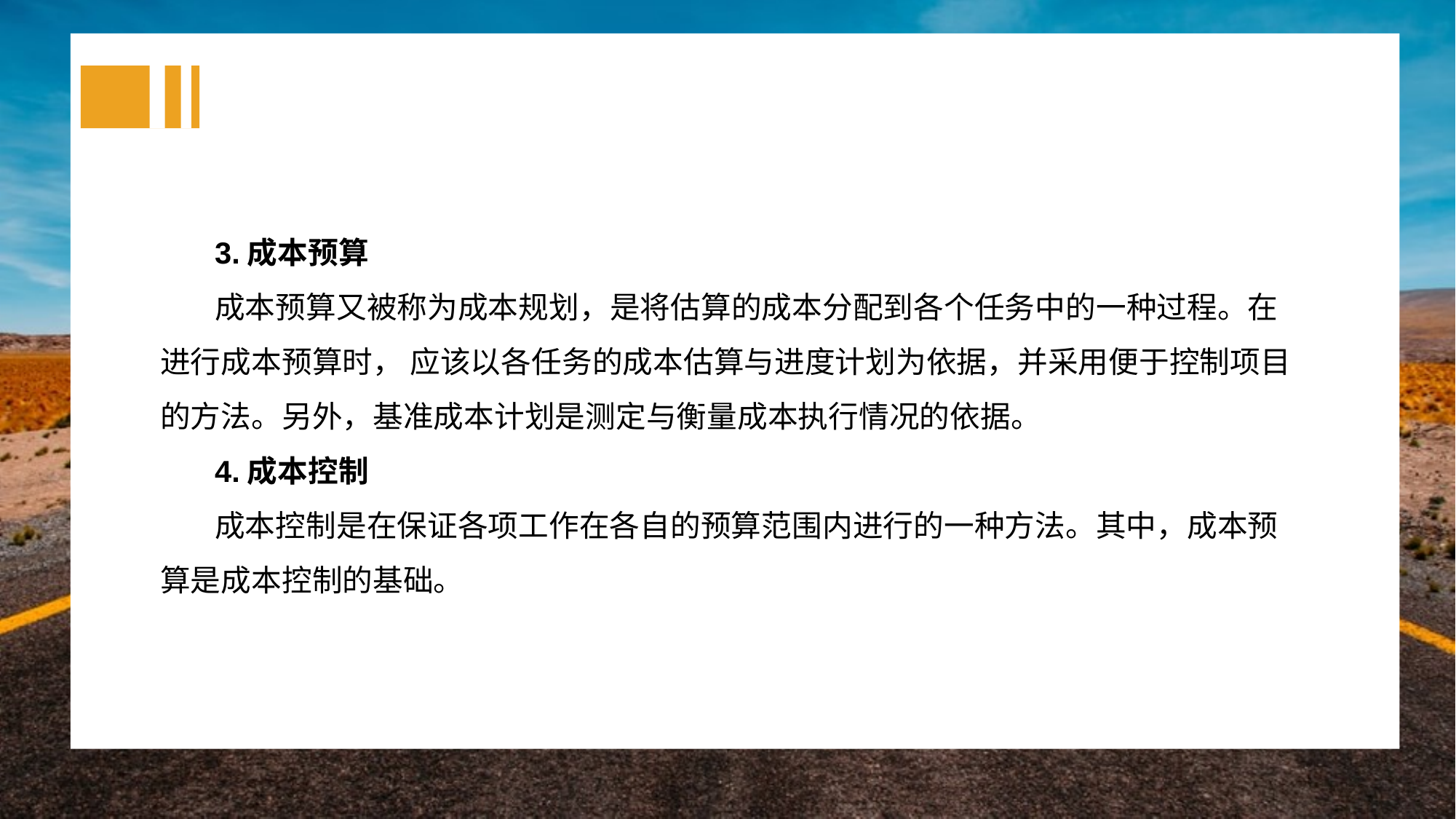

3.成本预算
成本预算又被称为成本规划，是将估算的成本分配到各个任务中的一种过程。在进行成本预算时， 应该以各任务的成本估算与进度计划为依据，并采用便于控制项目的方法。另外，基准成本计划是测定与衡量成本执行情况的依据。
4.成本控制
成本控制是在保证各项工作在各自的预算范围内进行的一种方法。其中，成本预算是成本控制的基础。